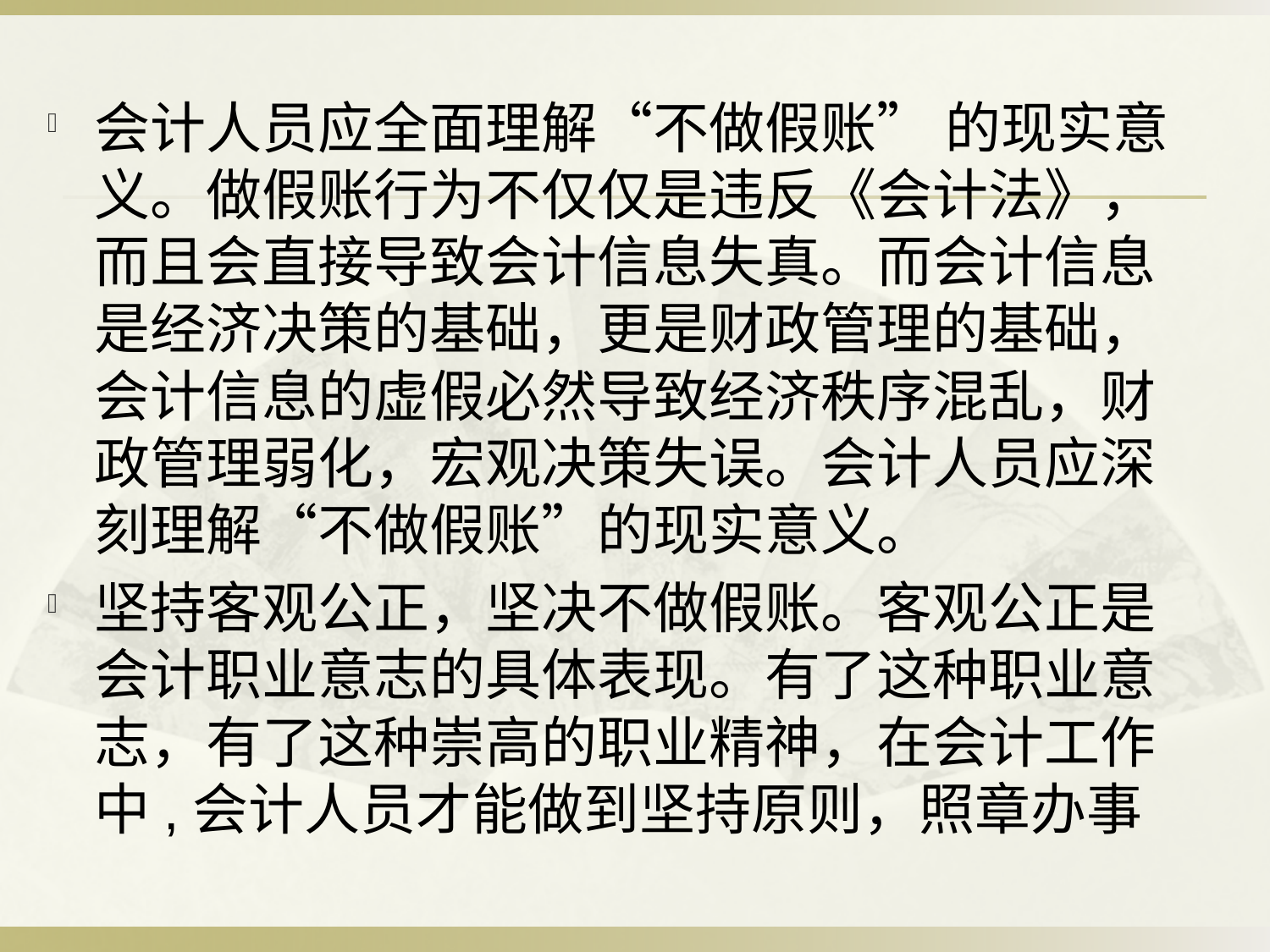

会计人员应全面理解“不做假账” 的现实意义。做假账行为不仅仅是违反《会计法》，而且会直接导致会计信息失真。而会计信息是经济决策的基础，更是财政管理的基础，会计信息的虚假必然导致经济秩序混乱，财政管理弱化，宏观决策失误。会计人员应深刻理解“不做假账”的现实意义。
坚持客观公正，坚决不做假账。客观公正是会计职业意志的具体表现。有了这种职业意志，有了这种崇高的职业精神，在会计工作中,会计人员才能做到坚持原则，照章办事